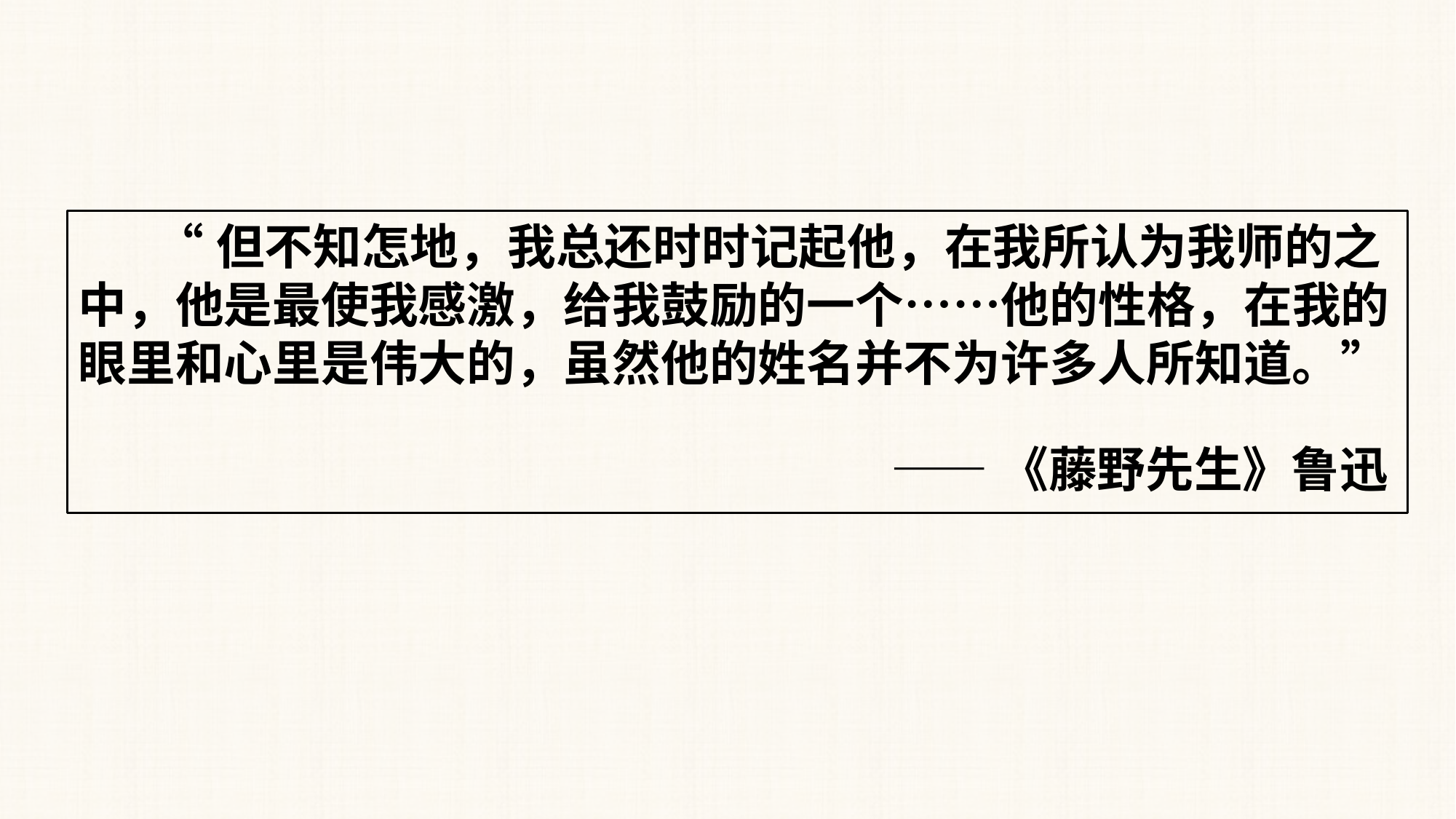

“但不知怎地，我总还时时记起他，在我所认为我师的之中，他是最使我感激，给我鼓励的一个……他的性格，在我的眼里和心里是伟大的，虽然他的姓名并不为许多人所知道。”

——《藤野先生》鲁迅